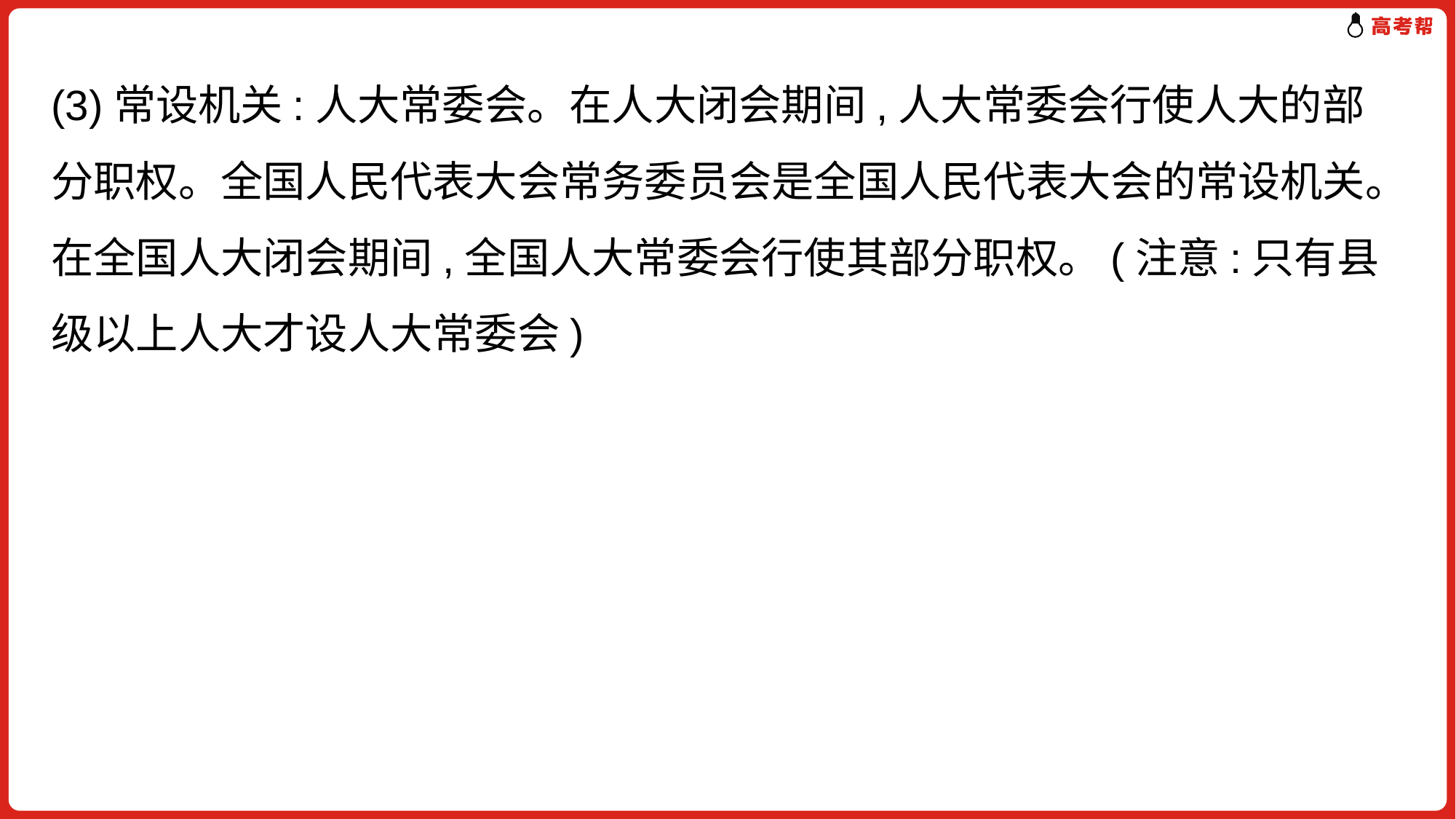

# (3)常设机关:人大常委会。在人大闭会期间,人大常委会行使人大的部分职权。全国人民代表大会常务委员会是全国人民代表大会的常设机关。在全国人大闭会期间,全国人大常委会行使其部分职权。(注意:只有县级以上人大才设人大常委会)